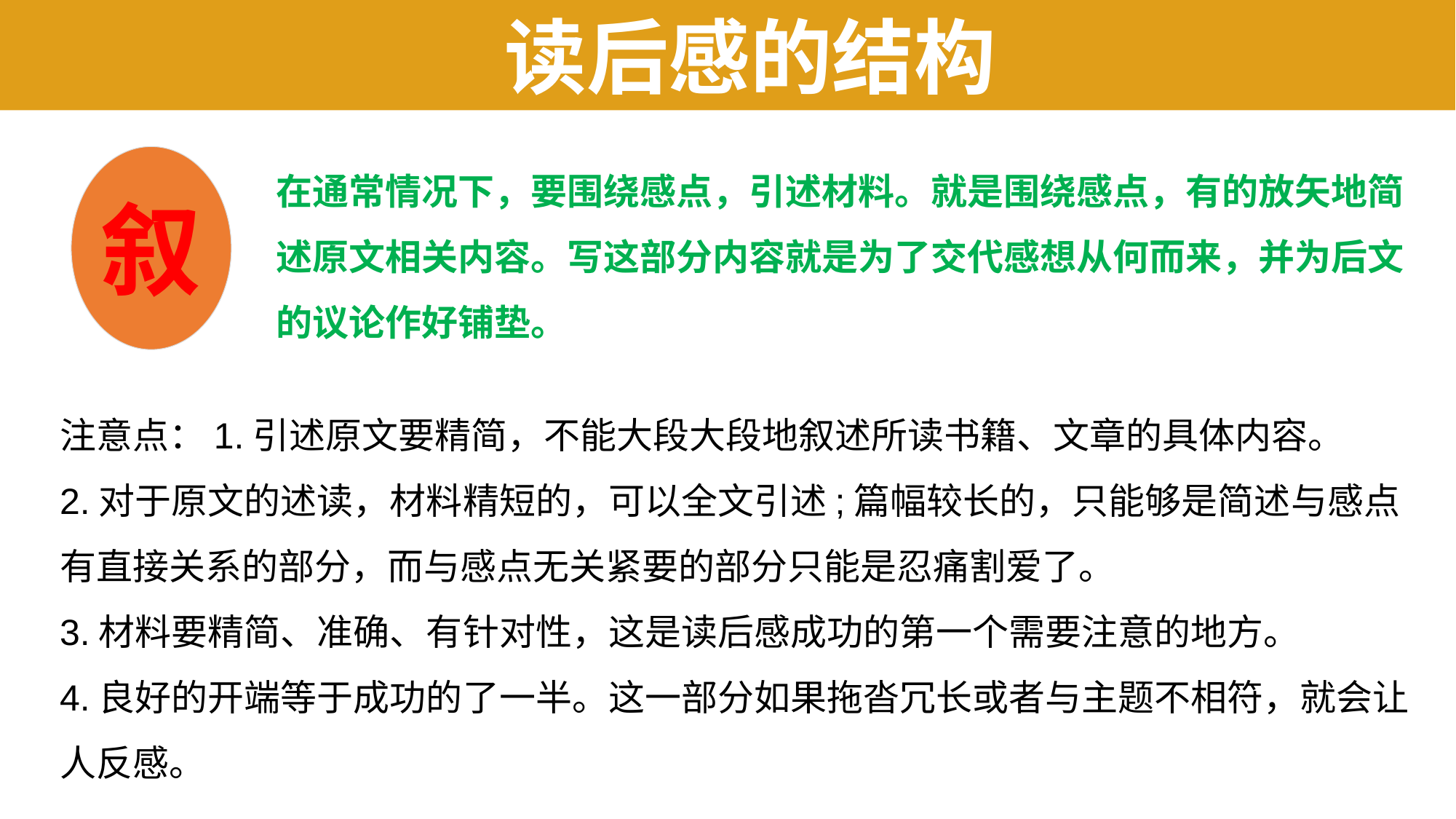

读后感的结构
在通常情况下，要围绕感点，引述材料。就是围绕感点，有的放矢地简述原文相关内容。写这部分内容就是为了交代感想从何而来，并为后文的议论作好铺垫。

叙
注意点：1.引述原文要精简，不能大段大段地叙述所读书籍、文章的具体内容。
2.对于原文的述读，材料精短的，可以全文引述;篇幅较长的，只能够是简述与感点有直接关系的部分，而与感点无关紧要的部分只能是忍痛割爱了。
3.材料要精简、准确、有针对性，这是读后感成功的第一个需要注意的地方。
4.良好的开端等于成功的了一半。这一部分如果拖沓冗长或者与主题不相符，就会让人反感。